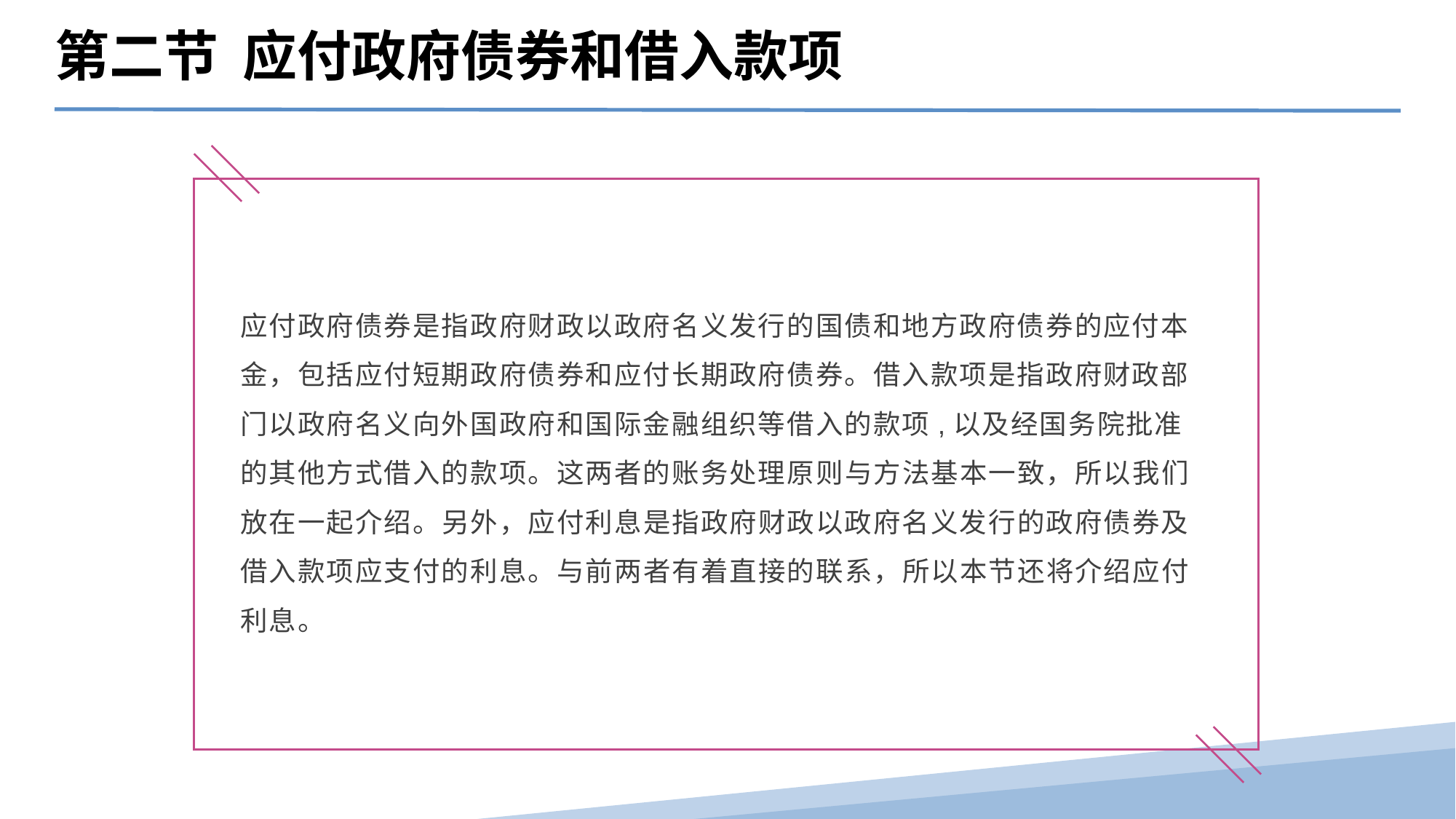

第二节  应付政府债券和借入款项

应付政府债券是指政府财政以政府名义发行的国债和地方政府债券的应付本金，包括应付短期政府债券和应付长期政府债券。借入款项是指政府财政部门以政府名义向外国政府和国际金融组织等借入的款项,以及经国务院批准的其他方式借入的款项。这两者的账务处理原则与方法基本一致，所以我们放在一起介绍。另外，应付利息是指政府财政以政府名义发行的政府债券及借入款项应支付的利息。与前两者有着直接的联系，所以本节还将介绍应付利息。